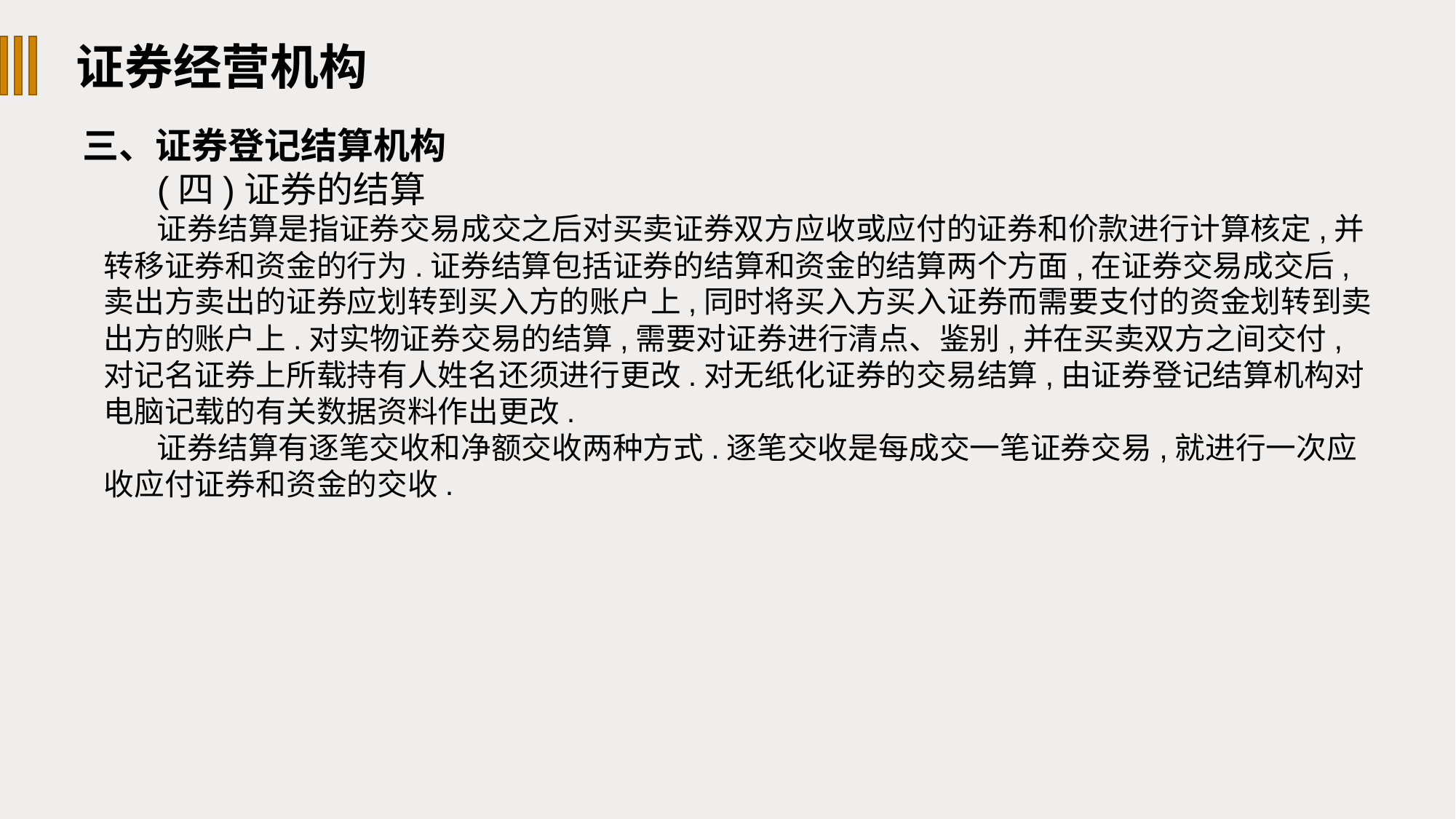

证券经营机构

三、证券登记结算机构
(四)证券的结算
证券结算是指证券交易成交之后对买卖证券双方应收或应付的证券和价款进行计算核定,并转移证券和资金的行为.证券结算包括证券的结算和资金的结算两个方面,在证券交易成交后,卖出方卖出的证券应划转到买入方的账户上,同时将买入方买入证券而需要支付的资金划转到卖出方的账户上.对实物证券交易的结算,需要对证券进行清点、鉴别,并在买卖双方之间交付,对记名证券上所载持有人姓名还须进行更改.对无纸化证券的交易结算,由证券登记结算机构对电脑记载的有关数据资料作出更改.
证券结算有逐笔交收和净额交收两种方式.逐笔交收是每成交一笔证券交易,就进行一次应收应付证券和资金的交收.